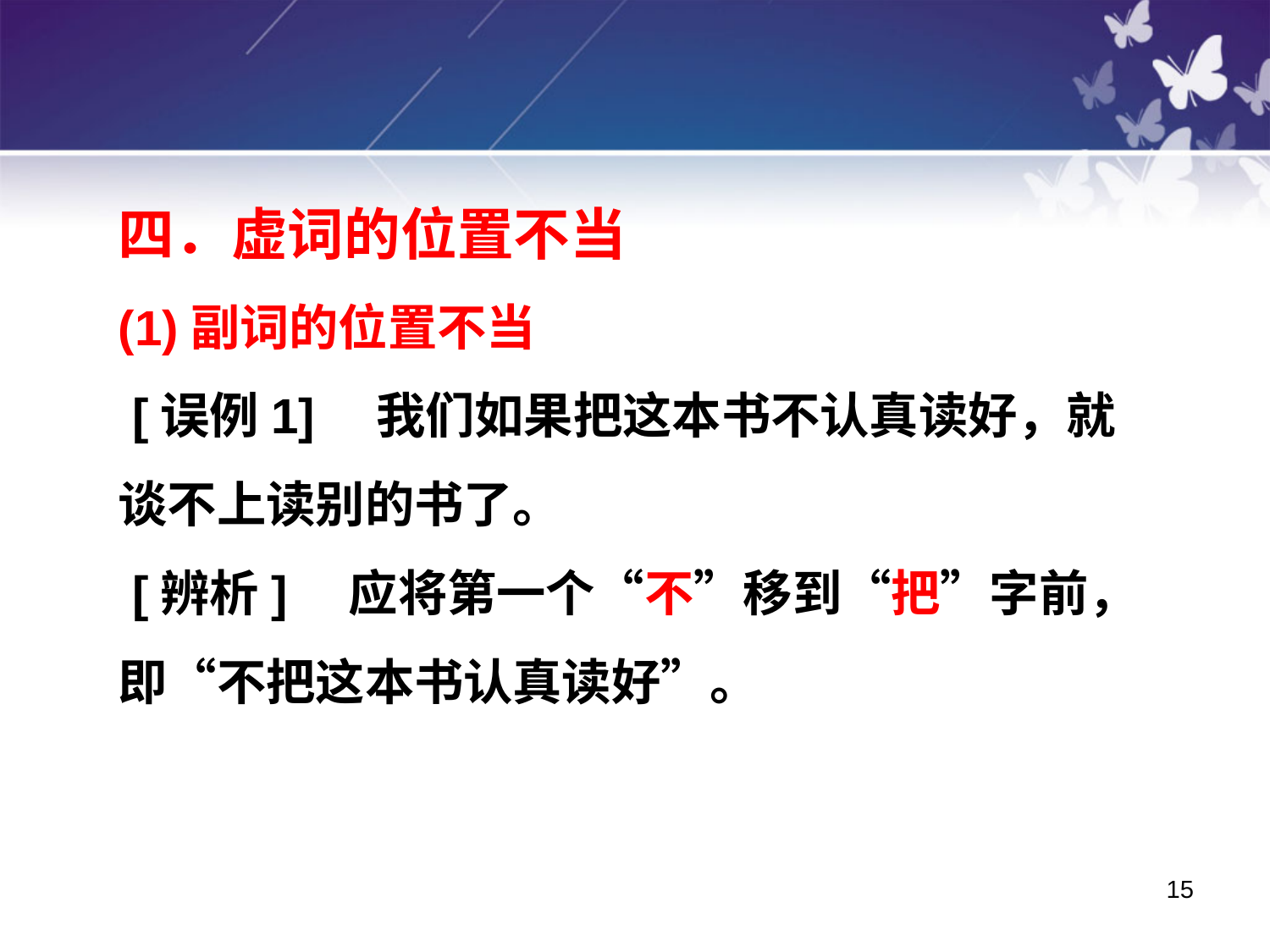

四．虚词的位置不当
(1)副词的位置不当
 [误例1]　我们如果把这本书不认真读好，就谈不上读别的书了。
 [辨析]　应将第一个“不”移到“把”字前，即“不把这本书认真读好”。

15